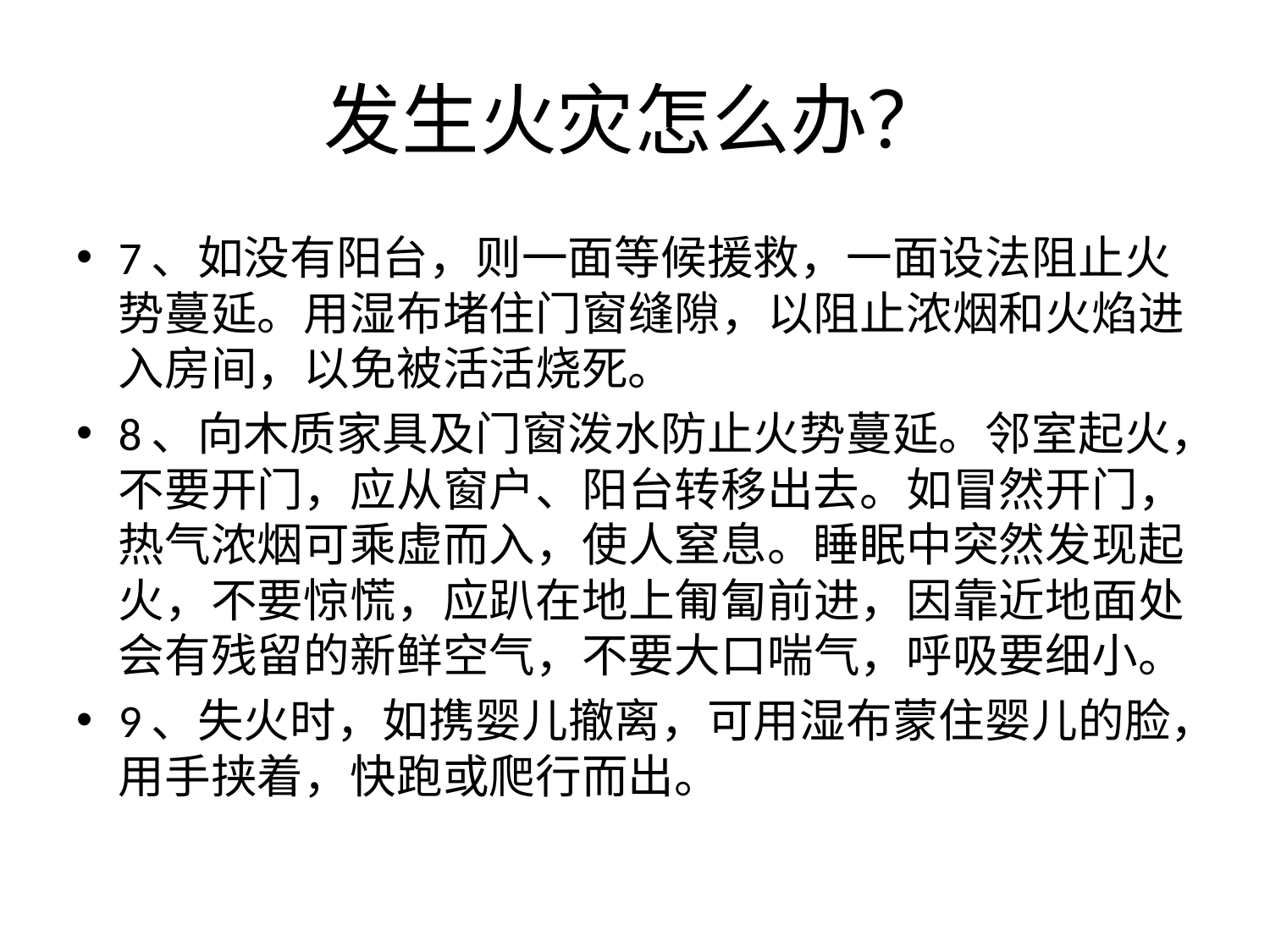

# 发生火灾怎么办？
7、如没有阳台，则一面等候援救，一面设法阻止火势蔓延。用湿布堵住门窗缝隙，以阻止浓烟和火焰进入房间，以免被活活烧死。
8、向木质家具及门窗泼水防止火势蔓延。邻室起火，不要开门，应从窗户、阳台转移出去。如冒然开门，热气浓烟可乘虚而入，使人窒息。睡眠中突然发现起火，不要惊慌，应趴在地上匍匐前进，因靠近地面处会有残留的新鲜空气，不要大口喘气，呼吸要细小。
9、失火时，如携婴儿撤离，可用湿布蒙住婴儿的脸，用手挟着，快跑或爬行而出。